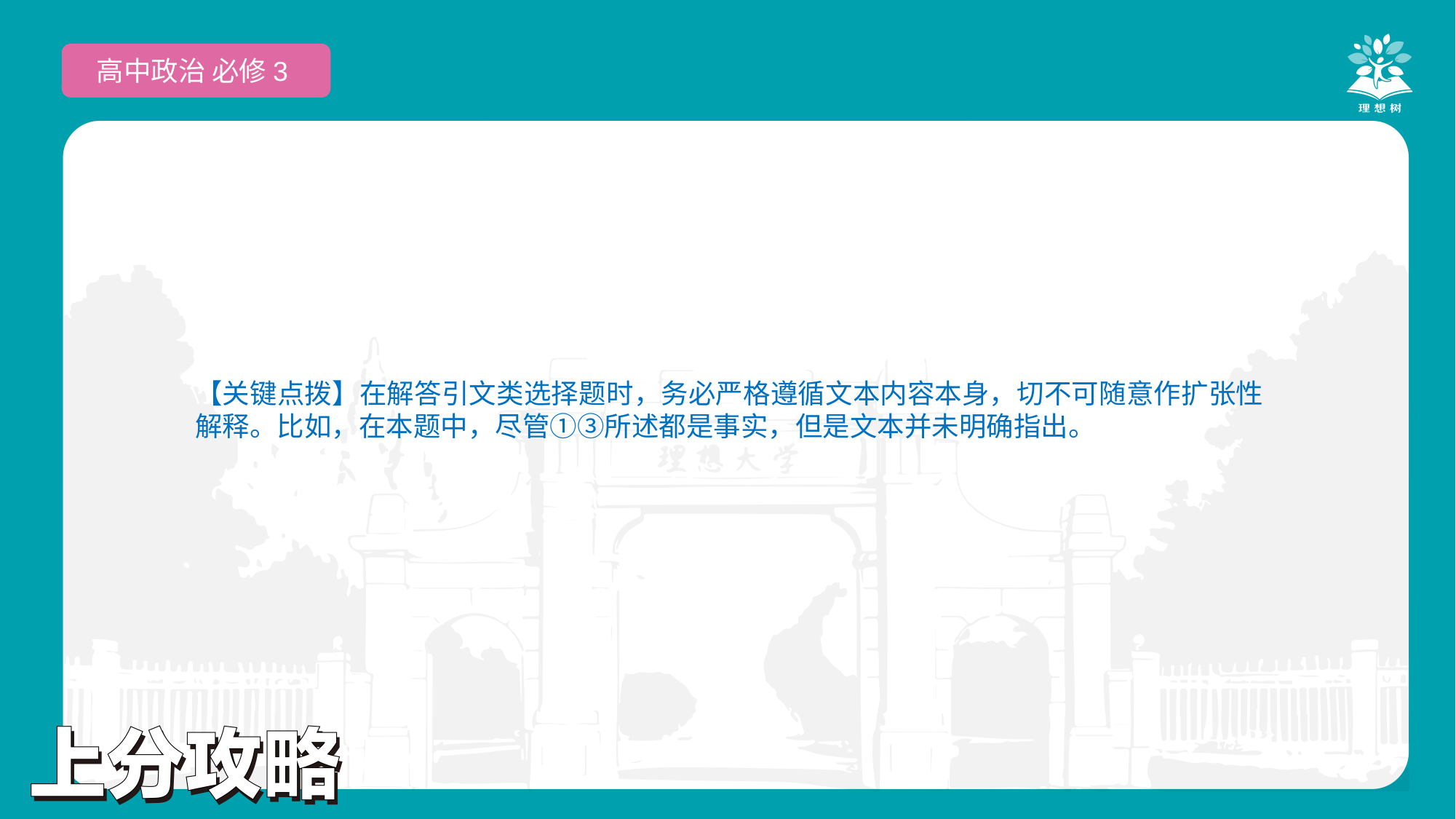

高中政治 必修3
【关键点拨】在解答引文类选择题时，务必严格遵循文本内容本身，切不可随意作扩张性解释。比如，在本题中，尽管①③所述都是事实，但是文本并未明确指出。